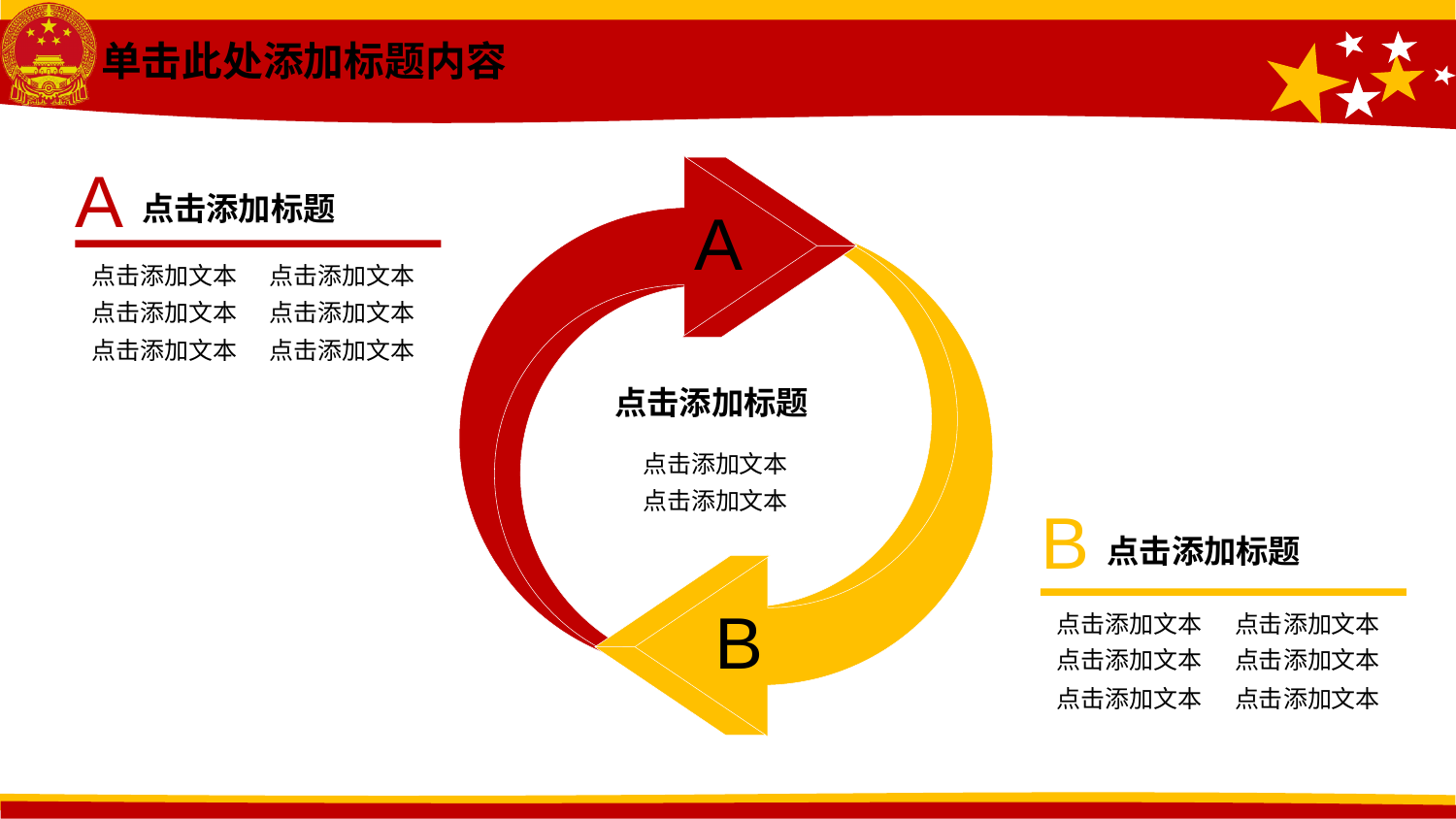

单击此处添加标题内容

A
A
点击添加标题

点击添加文本
点击添加文本
点击添加文本
点击添加文本
点击添加文本
点击添加文本

B

点击添加标题
点击添加文本
点击添加文本
B
点击添加标题

点击添加文本
点击添加文本
点击添加文本
点击添加文本
点击添加文本
点击添加文本